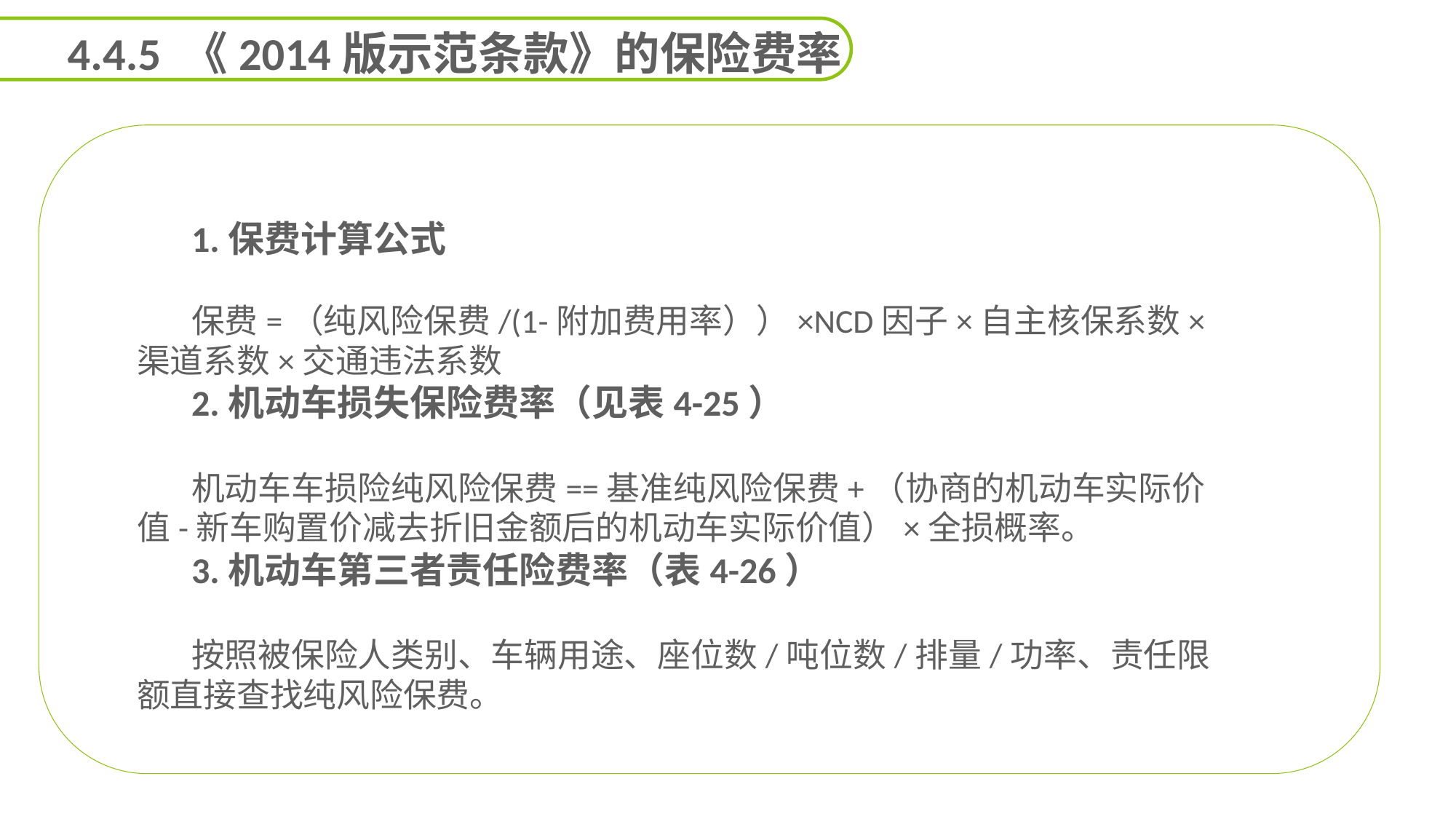

4.4.5 《2014版示范条款》的保险费率

1.保费计算公式

保费=（纯风险保费/(1-附加费用率））×NCD因子×自主核保系数×渠道系数×交通违法系数
2.机动车损失保险费率（见表4-25）

机动车车损险纯风险保费==基准纯风险保费+（协商的机动车实际价值-新车购置价减去折旧金额后的机动车实际价值）×全损概率。
3.机动车第三者责任险费率（表4-26）

按照被保险人类别、车辆用途、座位数/吨位数/排量/功率、责任限额直接查找纯风险保费。
延迟符